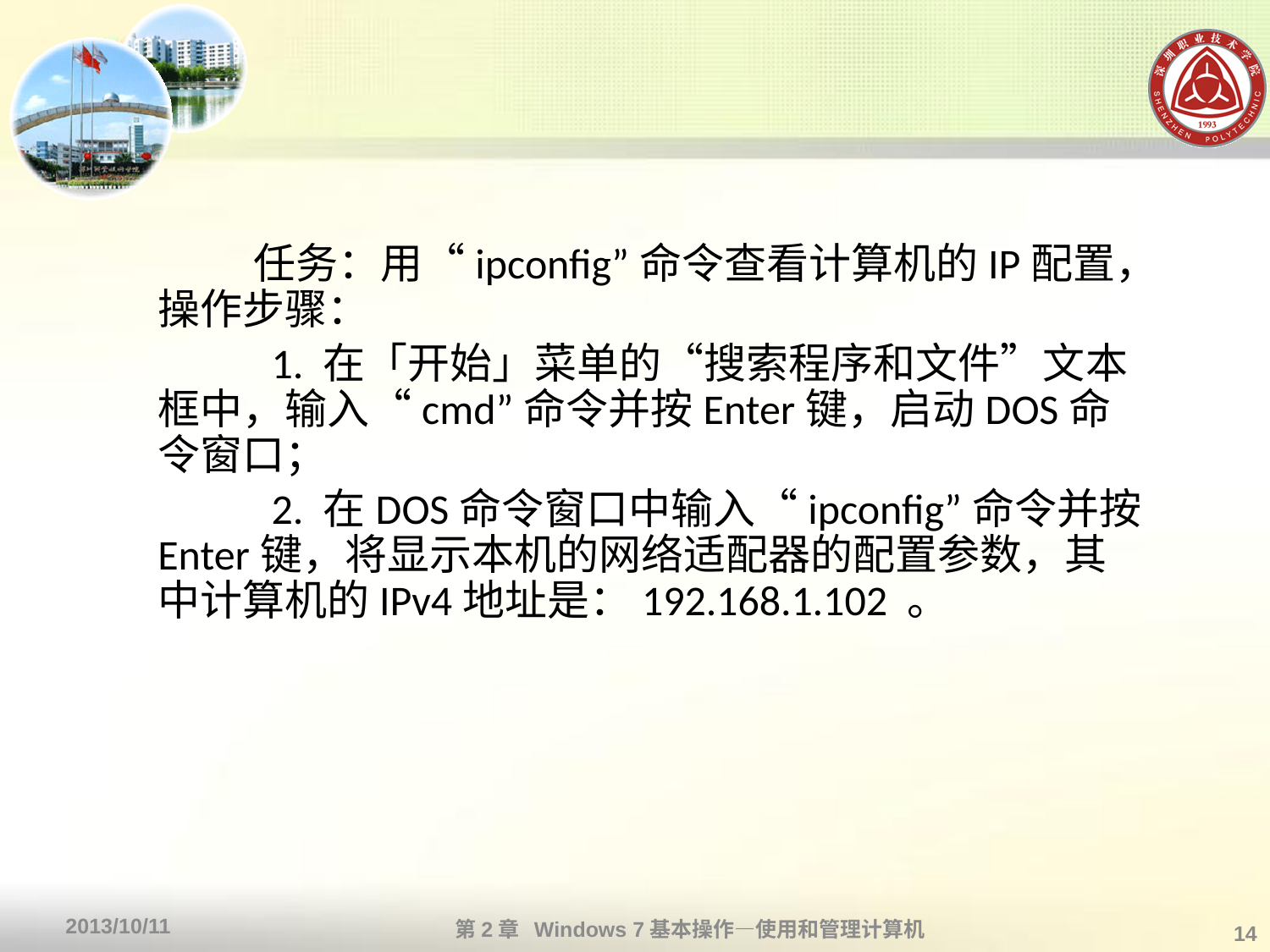

#
         任务：用“ipconfig”命令查看计算机的IP配置，操作步骤：
　  　1. 在「开始」菜单的“搜索程序和文件”文本框中，输入“cmd”命令并按Enter键，启动DOS命令窗口；
　　  2. 在DOS命令窗口中输入“ipconfig”命令并按Enter键，将显示本机的网络适配器的配置参数，其中计算机的IPv4地址是：192.168.1.102 。
第2章  Windows 7基本操作—使用和管理计算机
2013/10/11
14